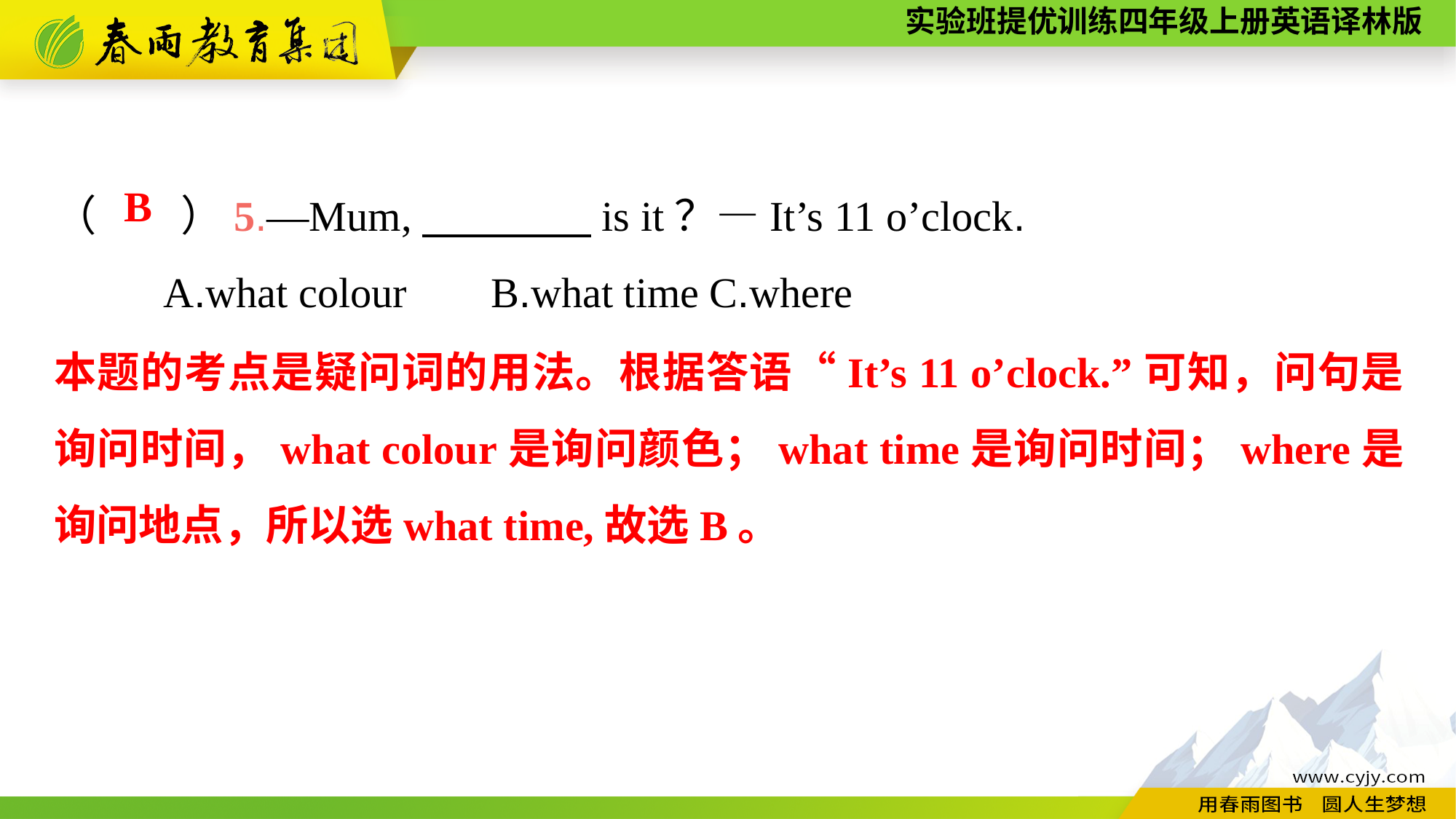

（　　）5.—Mum,　　　　is it？—It’s 11 o’clock.
	A.what colour	B.what time	C.where
B
本题的考点是疑问词的用法。根据答语“It’s 11 o’clock.”可知，问句是询问时间，what colour是询问颜色；what time是询问时间；where是询问地点，所以选what time,故选B。